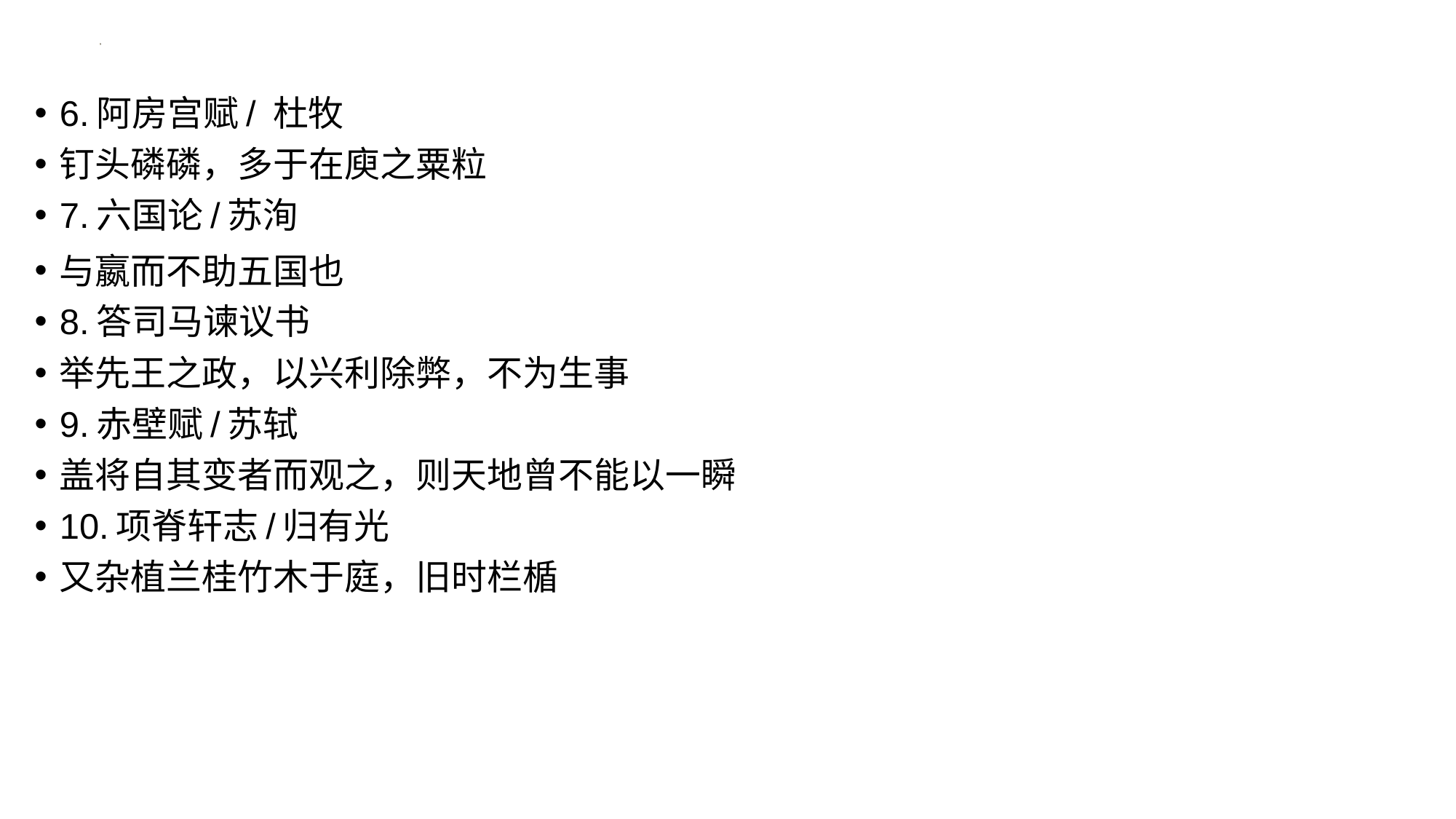

6.阿房宫赋/ 杜牧
钉头磷磷，多于在庾之粟粒
7.六国论/苏洵
与嬴而不助五国也
8.答司马谏议书
举先王之政，以兴利除弊，不为生事
9.赤壁赋/苏轼
盖将自其变者而观之，则天地曾不能以一瞬
10.项脊轩志/归有光
又杂植兰桂竹木于庭，旧时栏楯